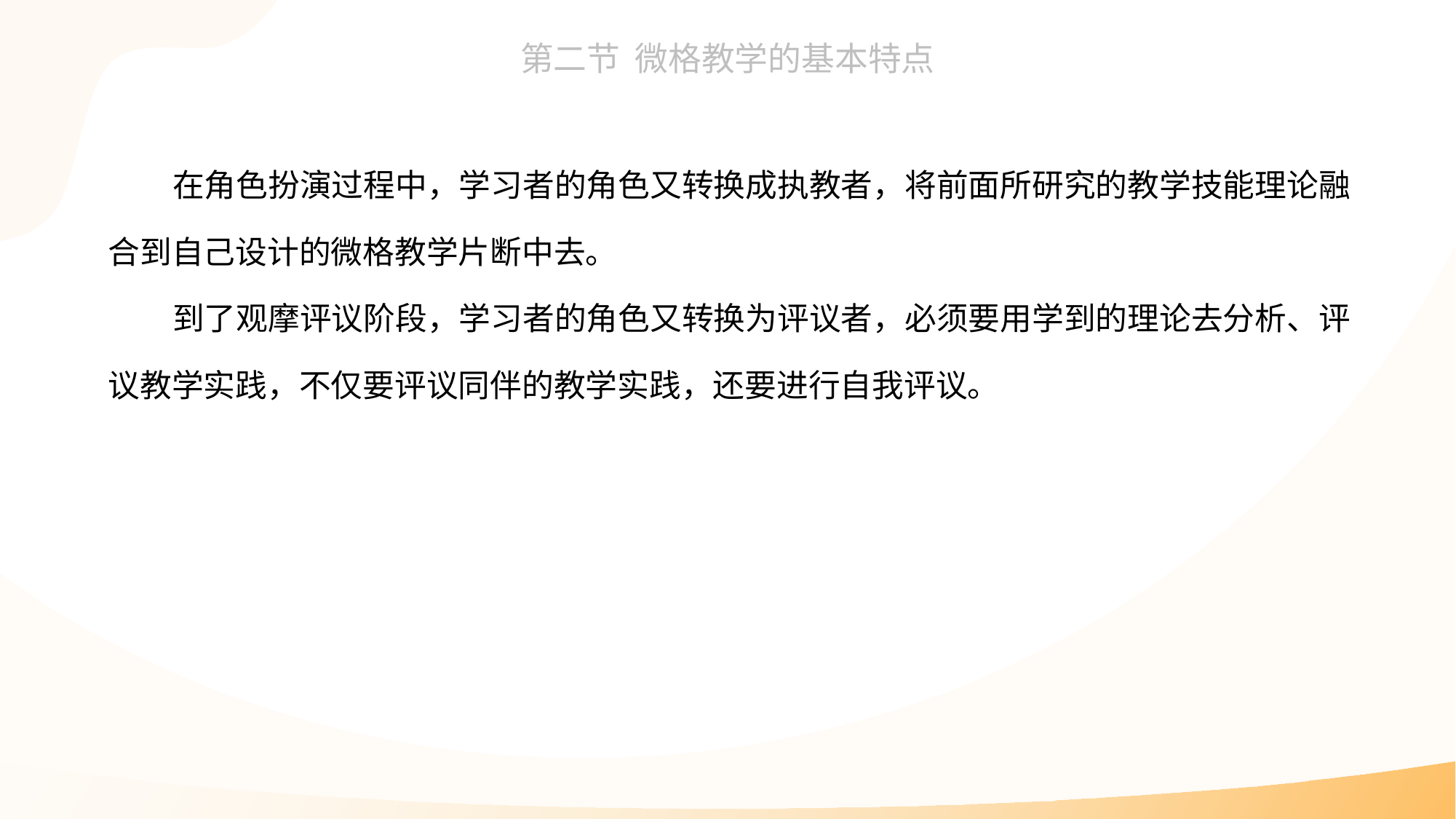

在角色扮演过程中，学习者的角色又转换成执教者，将前面所研究的教学技能理论融合到自己设计的微格教学片断中去。
到了观摩评议阶段，学习者的角色又转换为评议者，必须要用学到的理论去分析、评议教学实践，不仅要评议同伴的教学实践，还要进行自我评议。